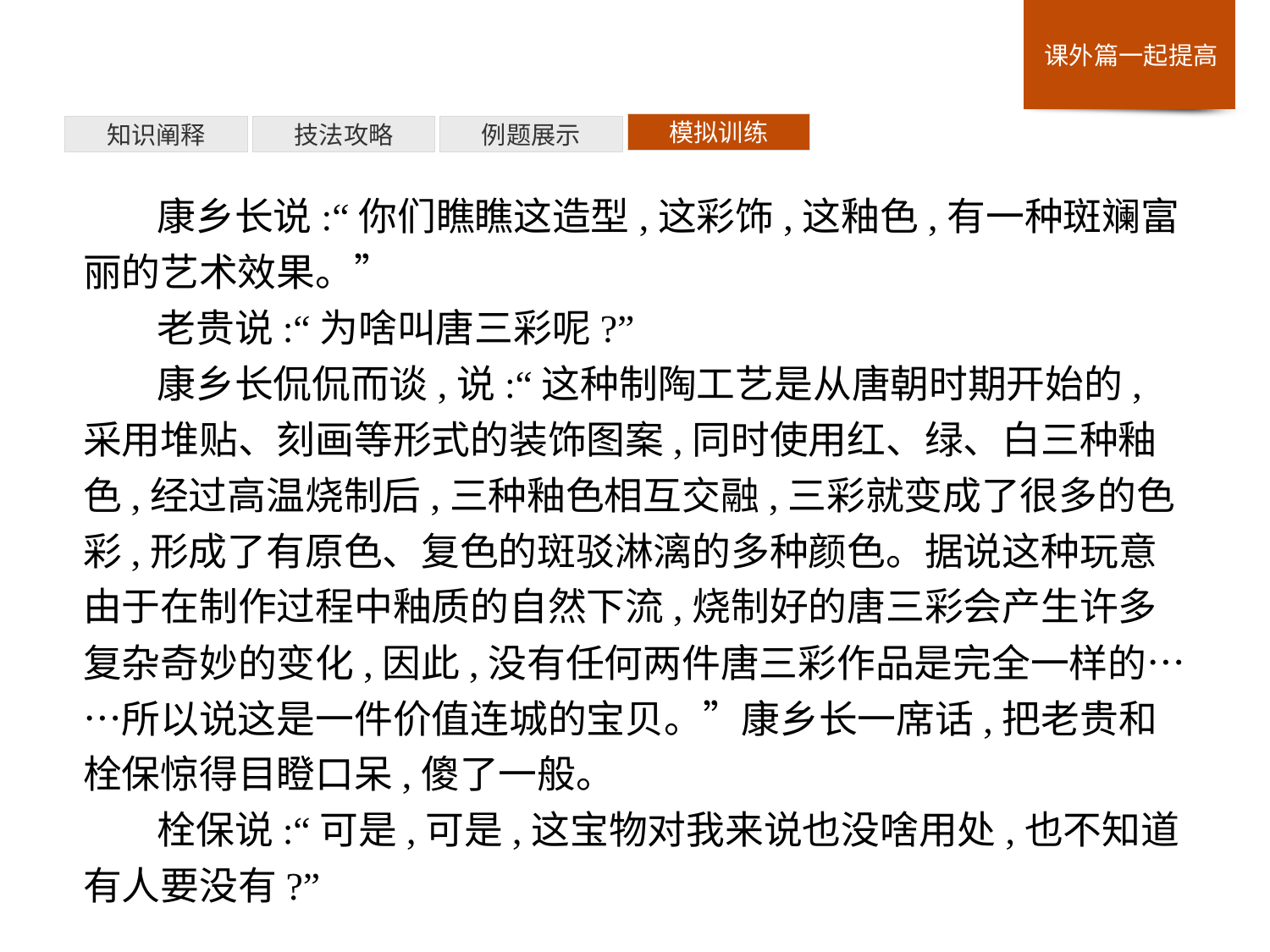

模拟训练
例题展示
技法攻略
知识阐释
康乡长说:“你们瞧瞧这造型,这彩饰,这釉色,有一种斑斓富丽的艺术效果。”
老贵说:“为啥叫唐三彩呢?”
康乡长侃侃而谈,说:“这种制陶工艺是从唐朝时期开始的,采用堆贴、刻画等形式的装饰图案,同时使用红、绿、白三种釉色,经过高温烧制后,三种釉色相互交融,三彩就变成了很多的色彩,形成了有原色、复色的斑驳淋漓的多种颜色。据说这种玩意由于在制作过程中釉质的自然下流,烧制好的唐三彩会产生许多复杂奇妙的变化,因此,没有任何两件唐三彩作品是完全一样的……所以说这是一件价值连城的宝贝。”康乡长一席话,把老贵和栓保惊得目瞪口呆,傻了一般。
栓保说:“可是,可是,这宝物对我来说也没啥用处,也不知道有人要没有?”